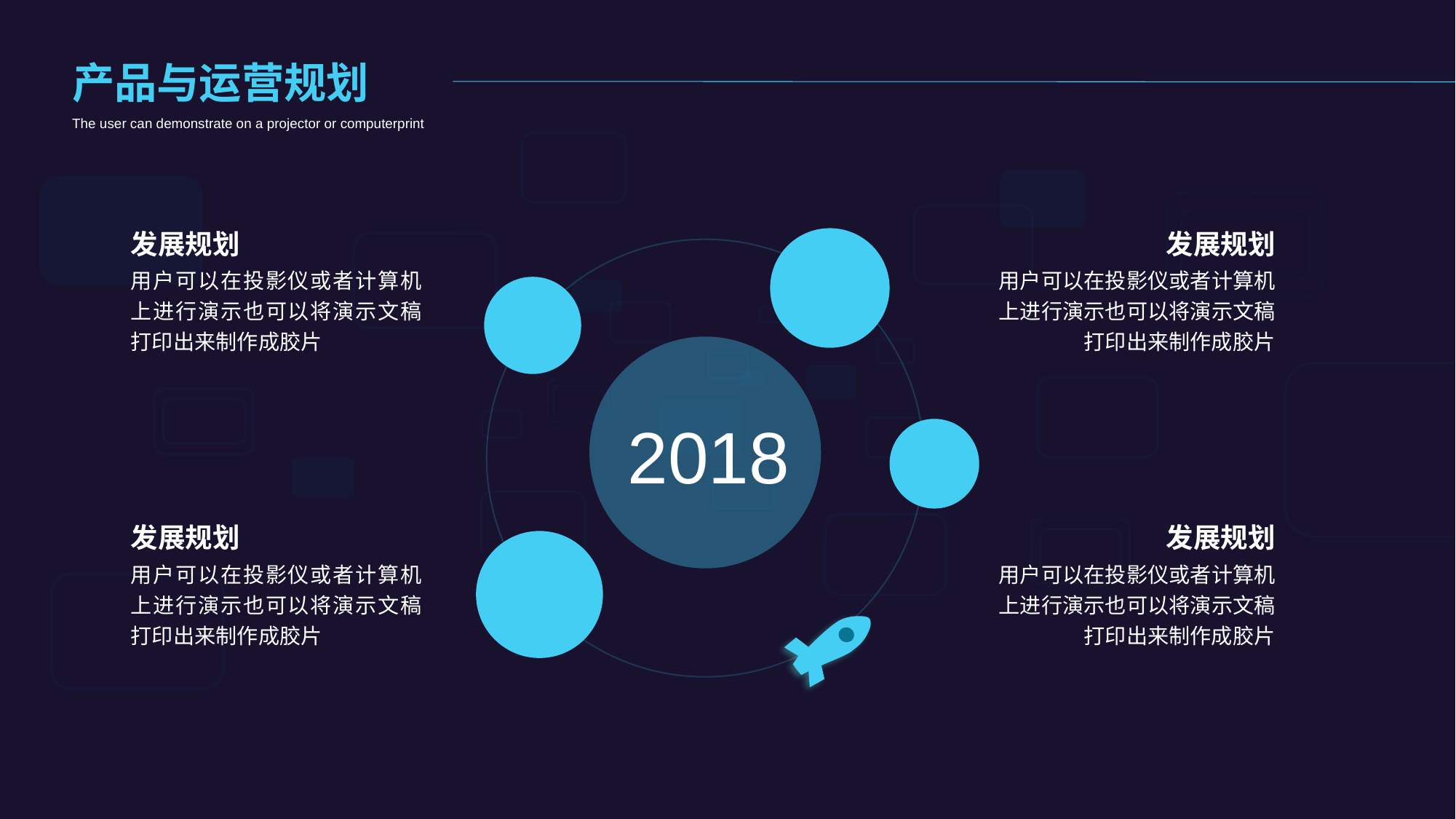

产品与运营规划
The user can demonstrate on a projector or computerprint
发展规划
用户可以在投影仪或者计算机上进行演示也可以将演示文稿打印出来制作成胶片
发展规划
用户可以在投影仪或者计算机上进行演示也可以将演示文稿打印出来制作成胶片

2018

发展规划
用户可以在投影仪或者计算机上进行演示也可以将演示文稿打印出来制作成胶片
发展规划
用户可以在投影仪或者计算机上进行演示也可以将演示文稿打印出来制作成胶片